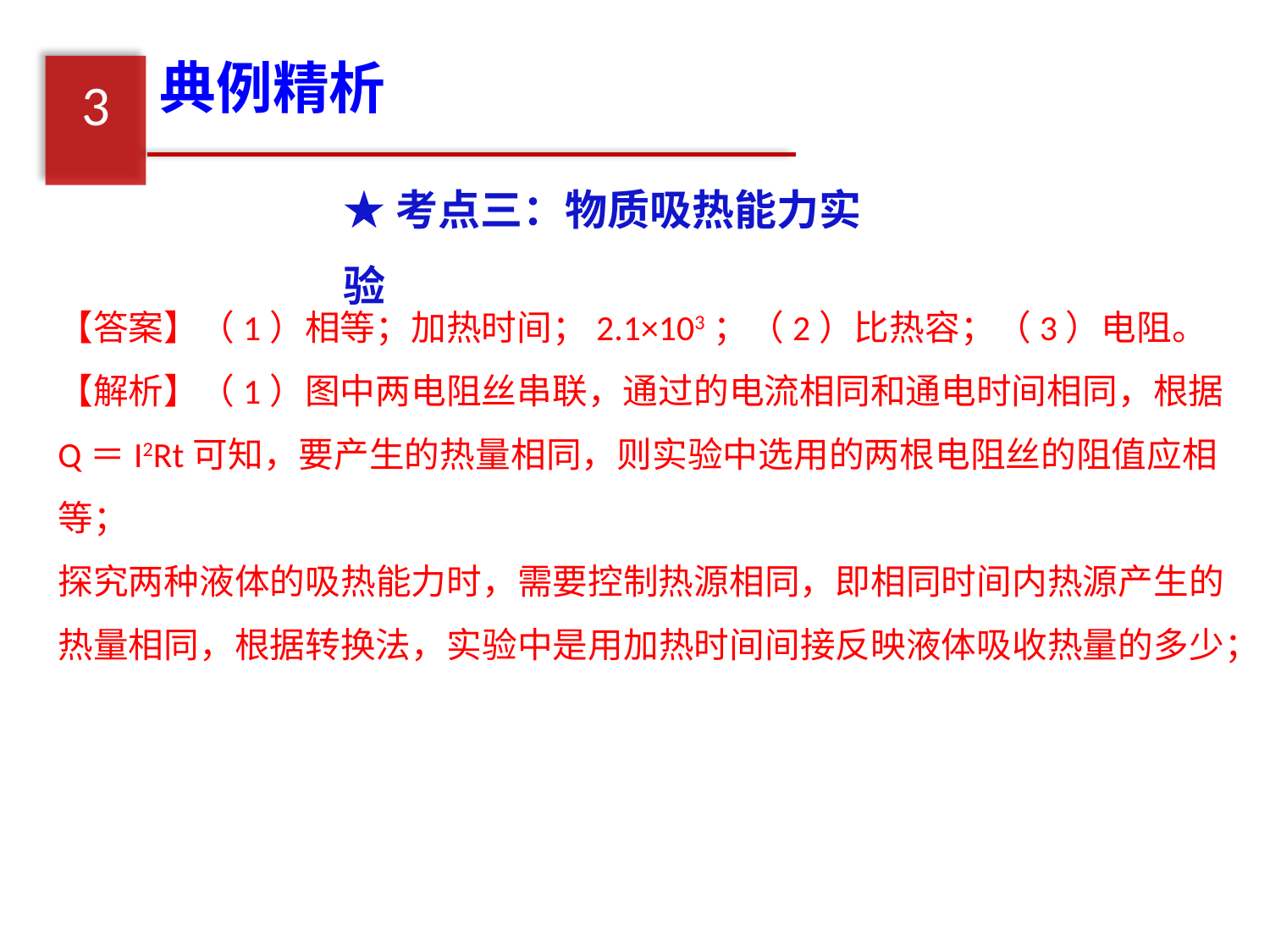

典例精析

3
★考点三：物质吸热能力实验
【答案】（1）相等；加热时间；2.1×103；（2）比热容；（3）电阻。
【解析】（1）图中两电阻丝串联，通过的电流相同和通电时间相同，根据Q＝I2Rt可知，要产生的热量相同，则实验中选用的两根电阻丝的阻值应相等；
探究两种液体的吸热能力时，需要控制热源相同，即相同时间内热源产生的热量相同，根据转换法，实验中是用加热时间间接反映液体吸收热量的多少；